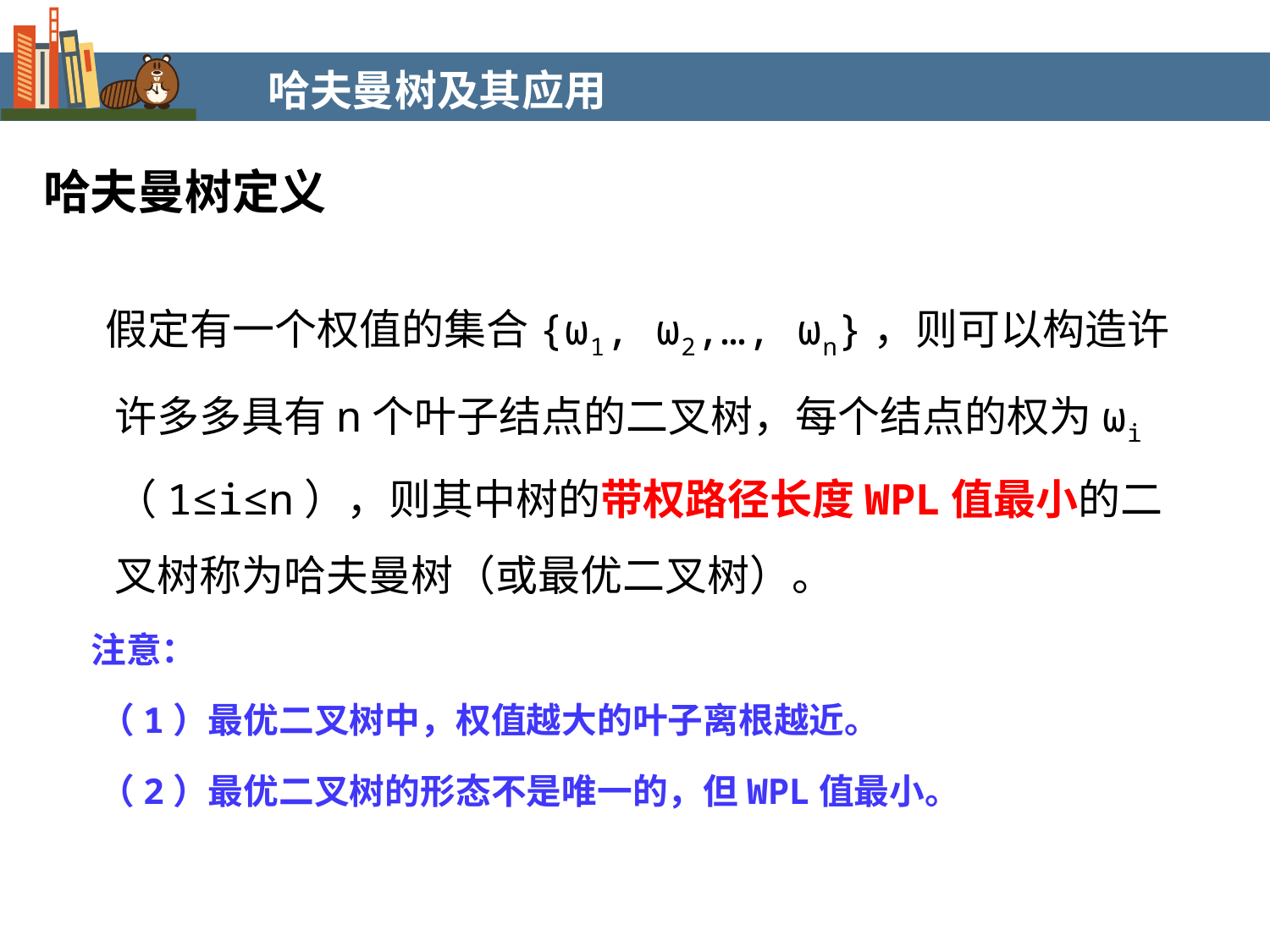

哈夫曼树及其应用
哈夫曼树定义

   假定有一个权值的集合{ω1, ω2,…, ωn}，则可以构造许许多多具有n个叶子结点的二叉树，每个结点的权为ωi（1≤i≤n），则其中树的带权路径长度WPL值最小的二叉树称为哈夫曼树（或最优二叉树）。
  注意：
   （1）最优二叉树中，权值越大的叶子离根越近。
   （2）最优二叉树的形态不是唯一的，但WPL值最小。